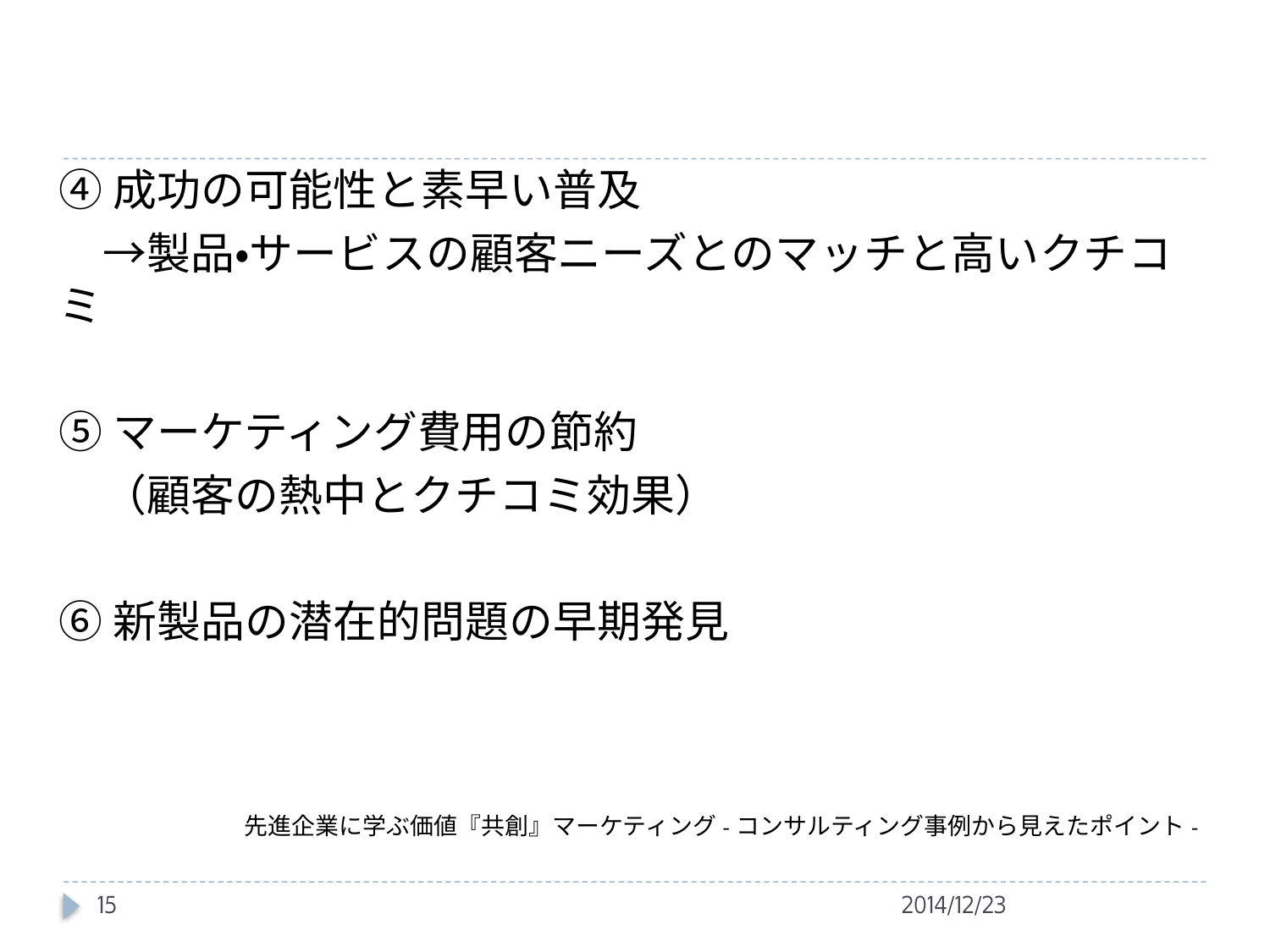

④成功の可能性と素早い普及
　→製品・サービスの顧客ニーズとのマッチと高いクチコミ

⑤マーケティング費用の節約
　（顧客の熱中とクチコミ効果）

⑥新製品の潜在的問題の早期発見

                                  先進企業に学ぶ価値『共創』マーケティング-コンサルティング事例から見えたポイント-
15
2014/12/23